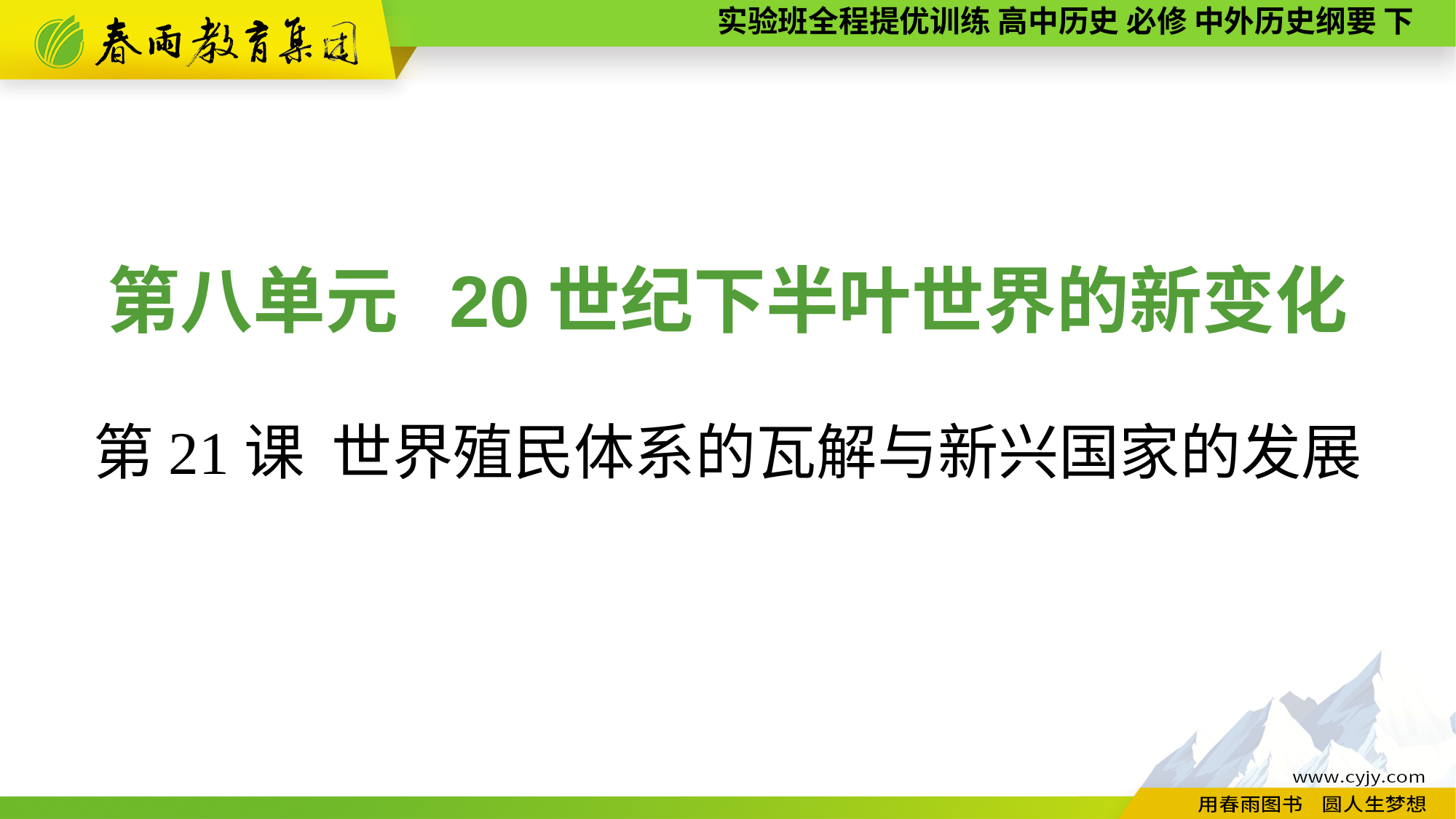

第八单元  20世纪下半叶世界的新变化
第21课  世界殖民体系的瓦解与新兴国家的发展